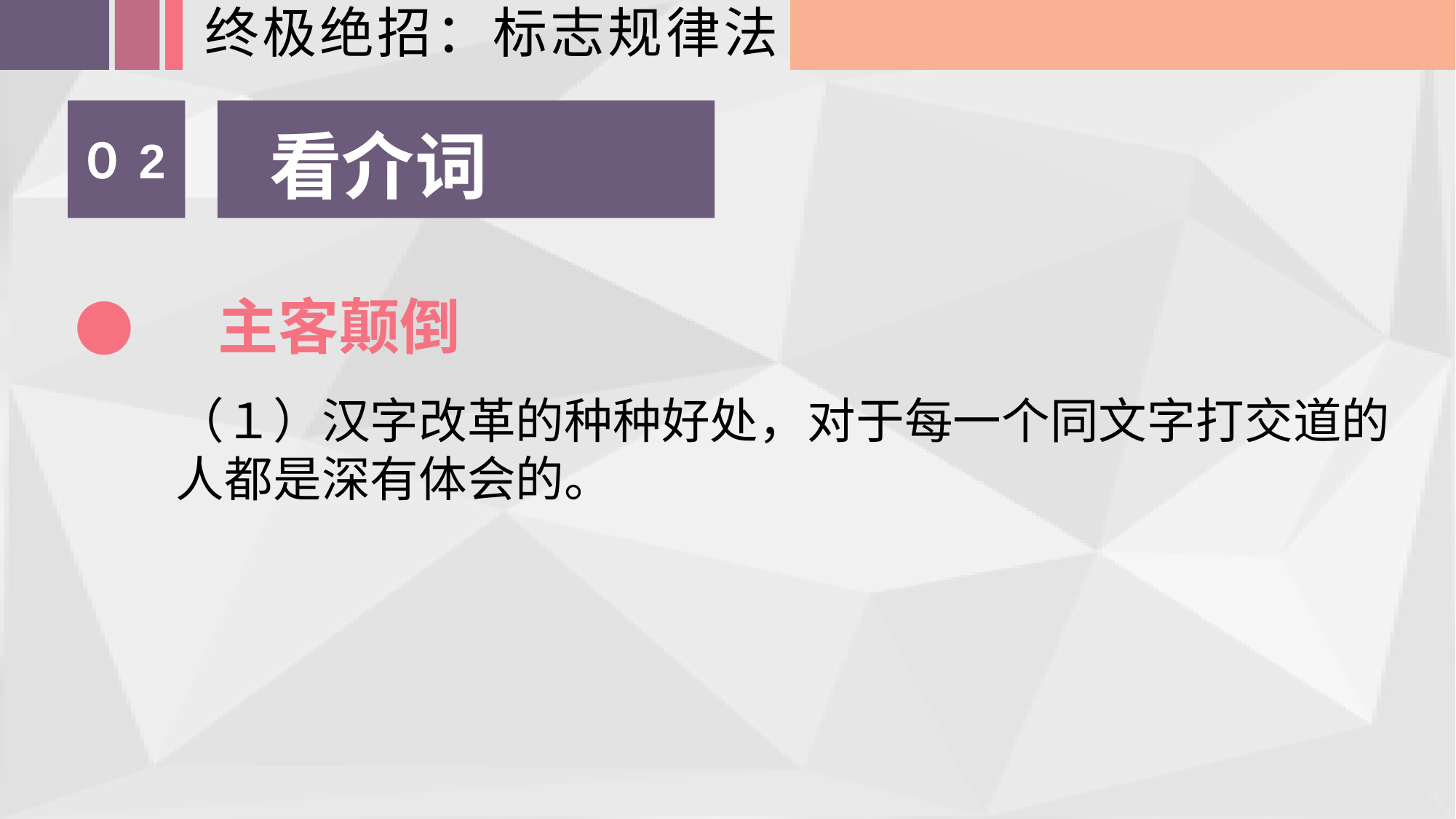

终极绝招：标志规律法

看介词
０2
  主客颠倒

（１）汉字改革的种种好处，对于每一个同文字打交道的人都是深有体会的。